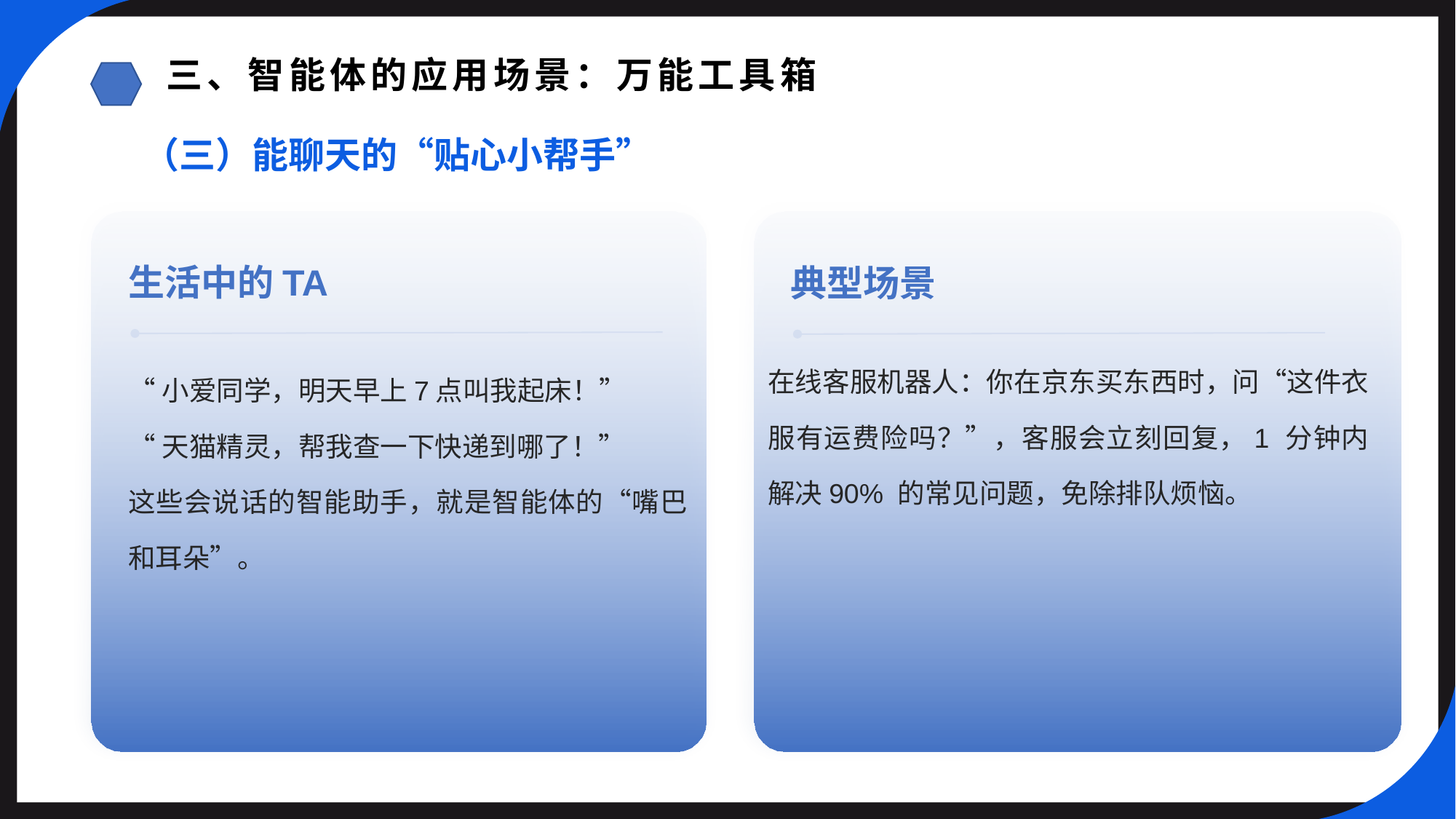

三、智能体的应用场景：万能工具箱
（三）能聊天的“贴心小帮手”

生活中的TA
典型场景
在线客服机器人：你在京东买东西时，问“这件衣服有运费险吗？”，客服会立刻回复，1 分钟内解决90% 的常见问题，免除排队烦恼。
“小爱同学，明天早上7点叫我起床！”
“天猫精灵，帮我查一下快递到哪了！”
这些会说话的智能助手，就是智能体的“嘴巴和耳朵”。